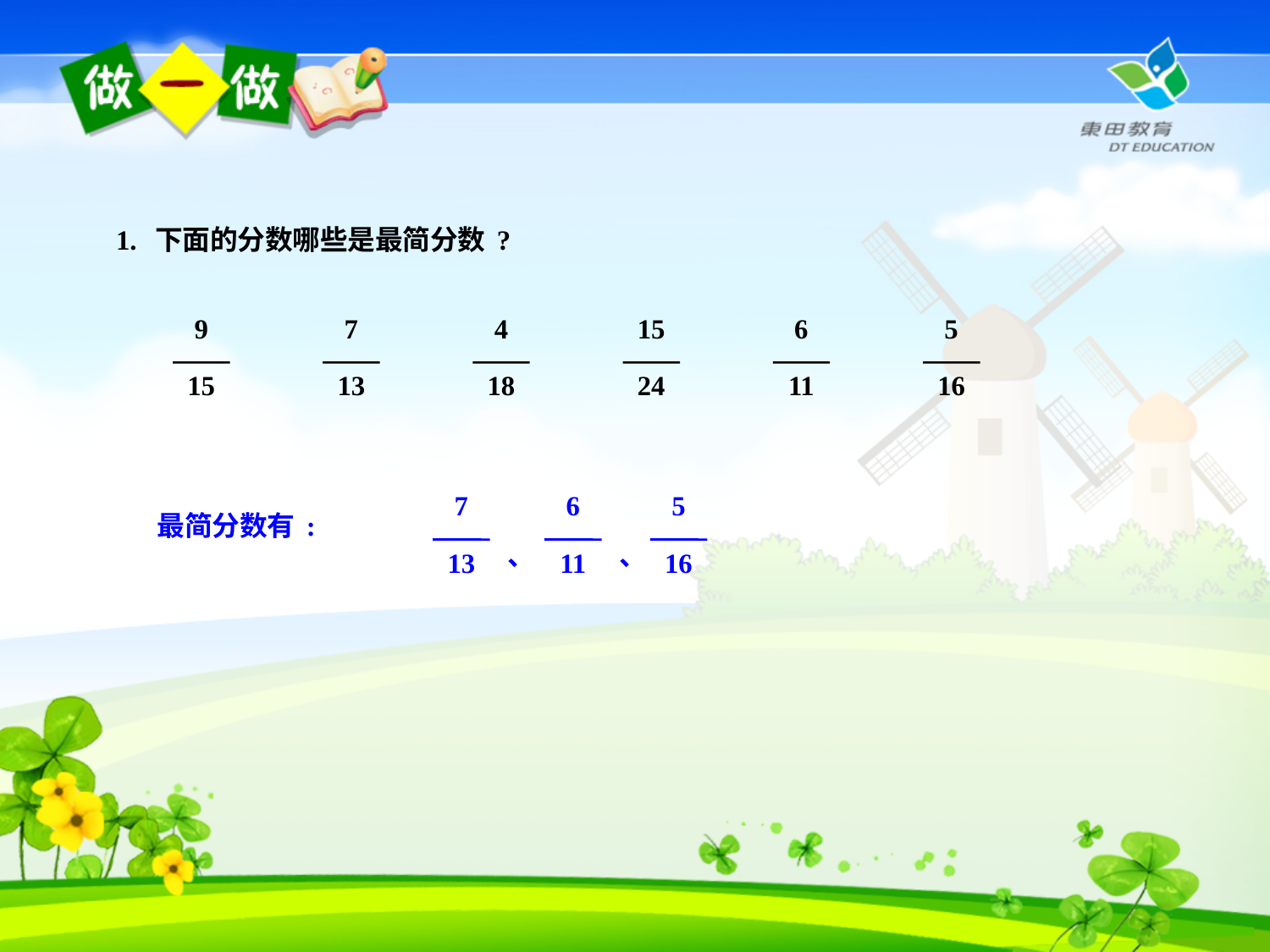

1. 下面的分数哪些是最简分数?
9
15

7
13

4
18

15
24

6
11

5
16

7
13

、
6
11

、
5
16

最简分数有: